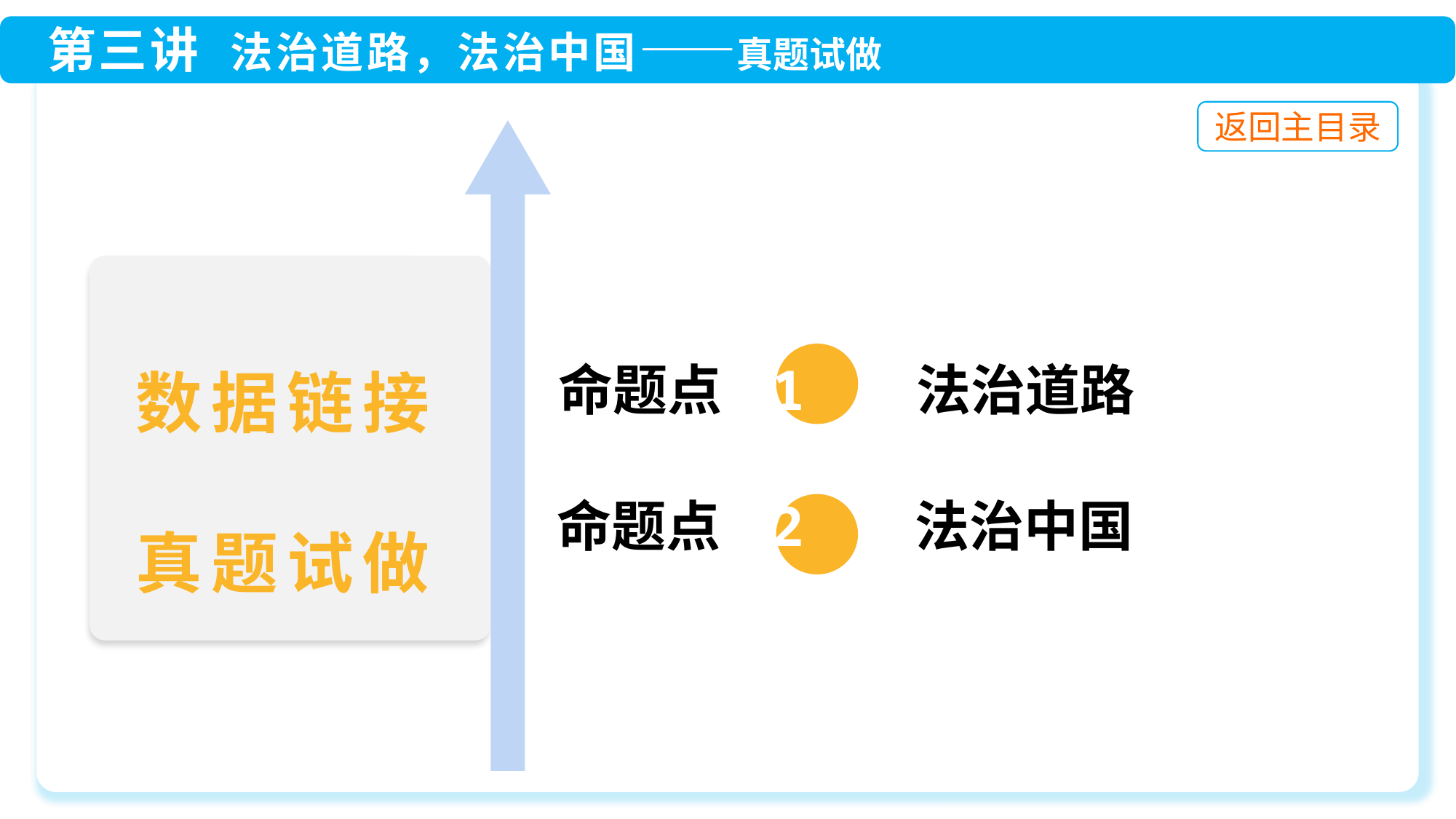

命题点   1   法治道路
命题点   2   法治中国
数据链接
真题试做